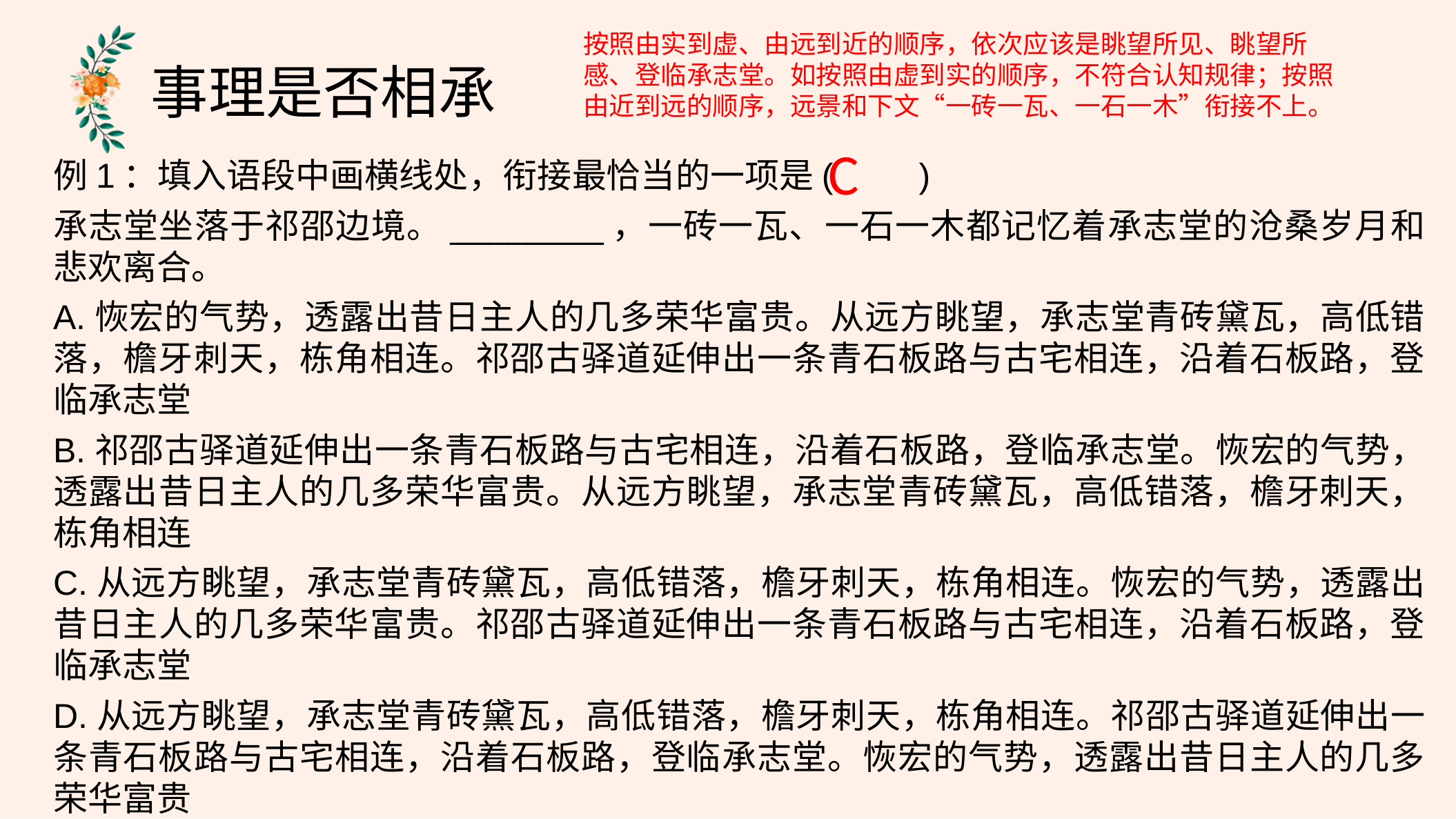

按照由实到虚、由远到近的顺序，依次应该是眺望所见、眺望所感、登临承志堂。如按照由虚到实的顺序，不符合认知规律；按照由近到远的顺序，远景和下文“一砖一瓦、一石一木”衔接不上。
事理是否相承
C
例1：填入语段中画横线处，衔接最恰当的一项是(　　)
承志堂坐落于祁邵边境。________，一砖一瓦、一石一木都记忆着承志堂的沧桑岁月和悲欢离合。
A.恢宏的气势，透露出昔日主人的几多荣华富贵。从远方眺望，承志堂青砖黛瓦，高低错落，檐牙刺天，栋角相连。祁邵古驿道延伸出一条青石板路与古宅相连，沿着石板路，登临承志堂
B.祁邵古驿道延伸出一条青石板路与古宅相连，沿着石板路，登临承志堂。恢宏的气势，透露出昔日主人的几多荣华富贵。从远方眺望，承志堂青砖黛瓦，高低错落，檐牙刺天，栋角相连
C.从远方眺望，承志堂青砖黛瓦，高低错落，檐牙刺天，栋角相连。恢宏的气势，透露出昔日主人的几多荣华富贵。祁邵古驿道延伸出一条青石板路与古宅相连，沿着石板路，登临承志堂
D.从远方眺望，承志堂青砖黛瓦，高低错落，檐牙刺天，栋角相连。祁邵古驿道延伸出一条青石板路与古宅相连，沿着石板路，登临承志堂。恢宏的气势，透露出昔日主人的几多荣华富贵